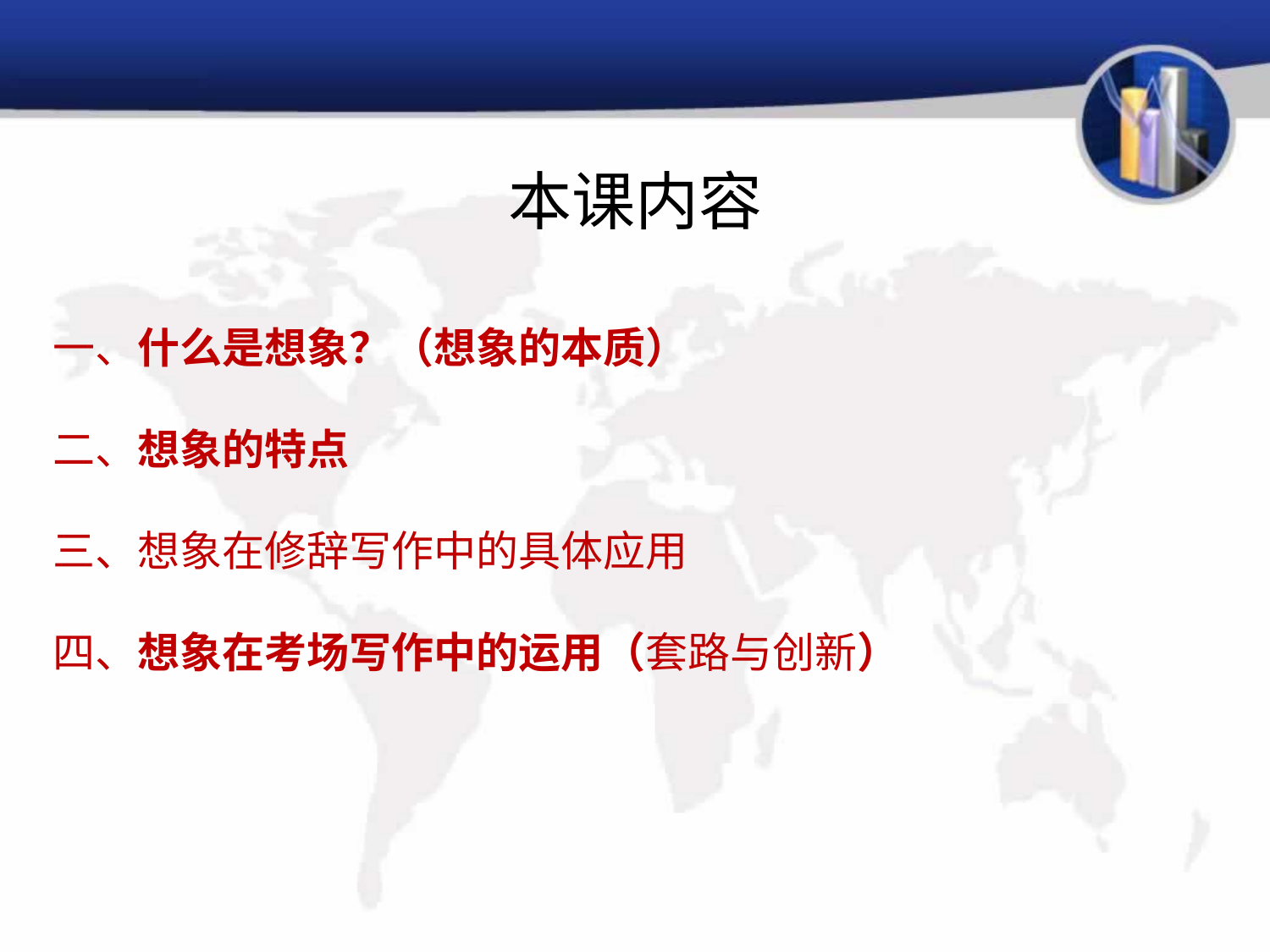

本课内容
一、什么是想象？（想象的本质）
二、想象的特点
三、想象在修辞写作中的具体应用
四、想象在考场写作中的运用（套路与创新）